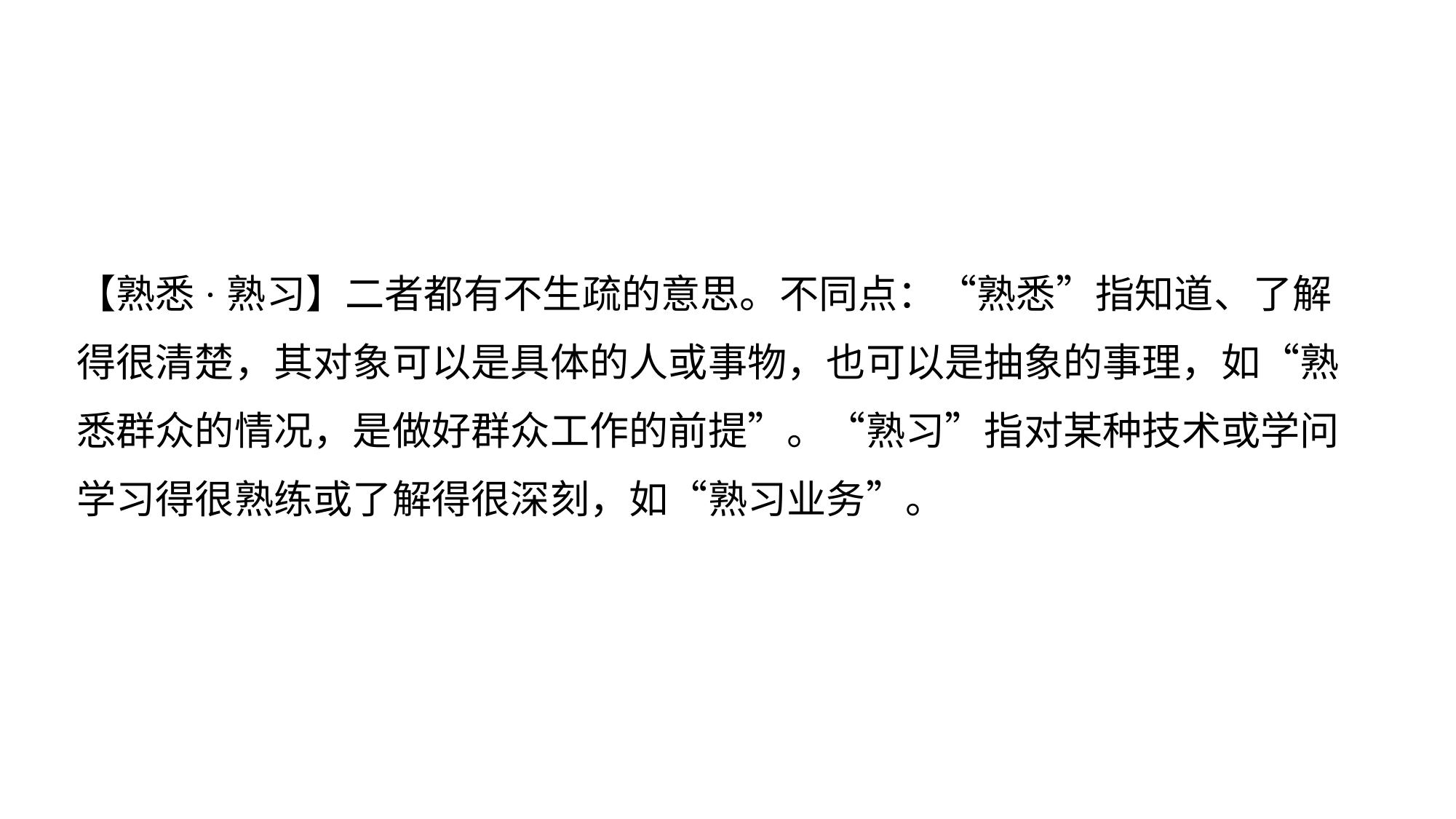

【熟悉·熟习】二者都有不生疏的意思。不同点：“熟悉”指知道、了解得很清楚，其对象可以是具体的人或事物，也可以是抽象的事理，如“熟悉群众的情况，是做好群众工作的前提”。“熟习”指对某种技术或学问学习得很熟练或了解得很深刻，如“熟习业务”。